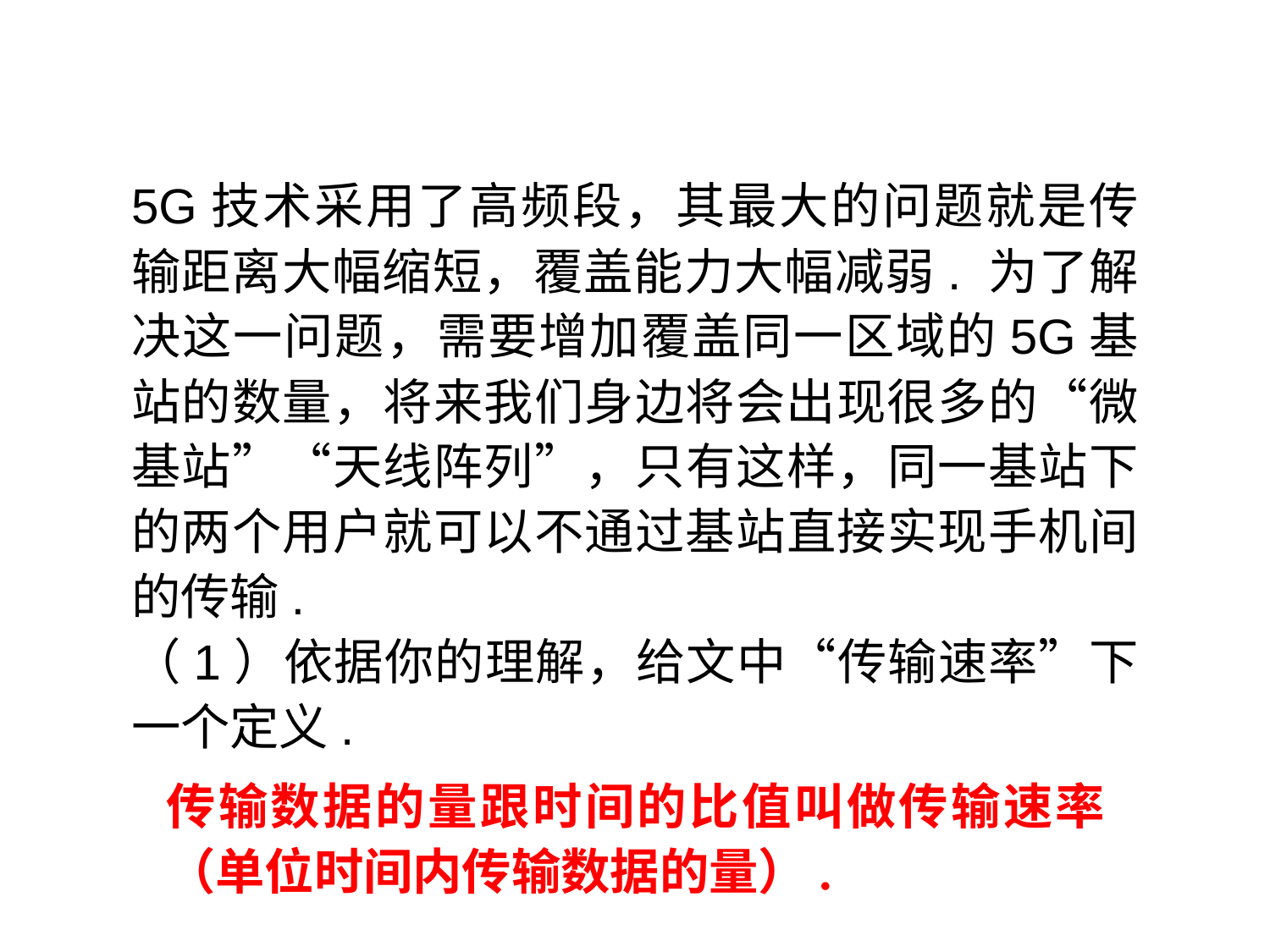

5G技术采用了高频段，其最大的问题就是传输距离大幅缩短，覆盖能力大幅减弱. 为了解决这一问题，需要增加覆盖同一区域的5G基站的数量，将来我们身边将会出现很多的“微基站”“天线阵列”，只有这样，同一基站下的两个用户就可以不通过基站直接实现手机间的传输.
（1）依据你的理解，给文中“传输速率”下一个定义.

传输数据的量跟时间的比值叫做传输速率（单位时间内传输数据的量）.